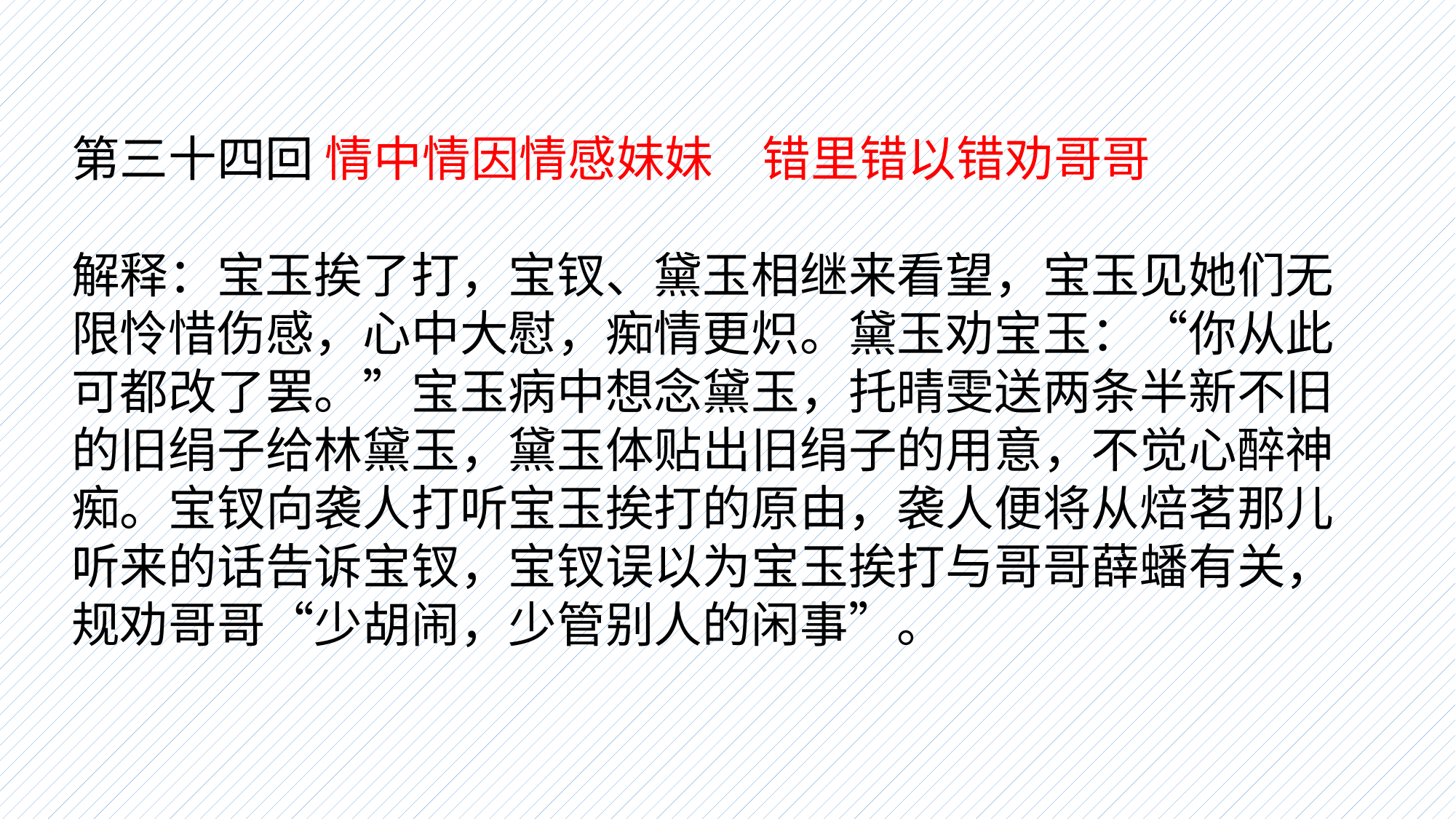

第三十四回 情中情因情感妹妹　错里错以错劝哥哥

解释：宝玉挨了打，宝钗、黛玉相继来看望，宝玉见她们无限怜惜伤感，心中大慰，痴情更炽。黛玉劝宝玉：“你从此可都改了罢。”宝玉病中想念黛玉，托晴雯送两条半新不旧的旧绢子给林黛玉，黛玉体贴出旧绢子的用意，不觉心醉神痴。宝钗向袭人打听宝玉挨打的原由，袭人便将从焙茗那儿听来的话告诉宝钗，宝钗误以为宝玉挨打与哥哥薛蟠有关，规劝哥哥“少胡闹，少管别人的闲事”。